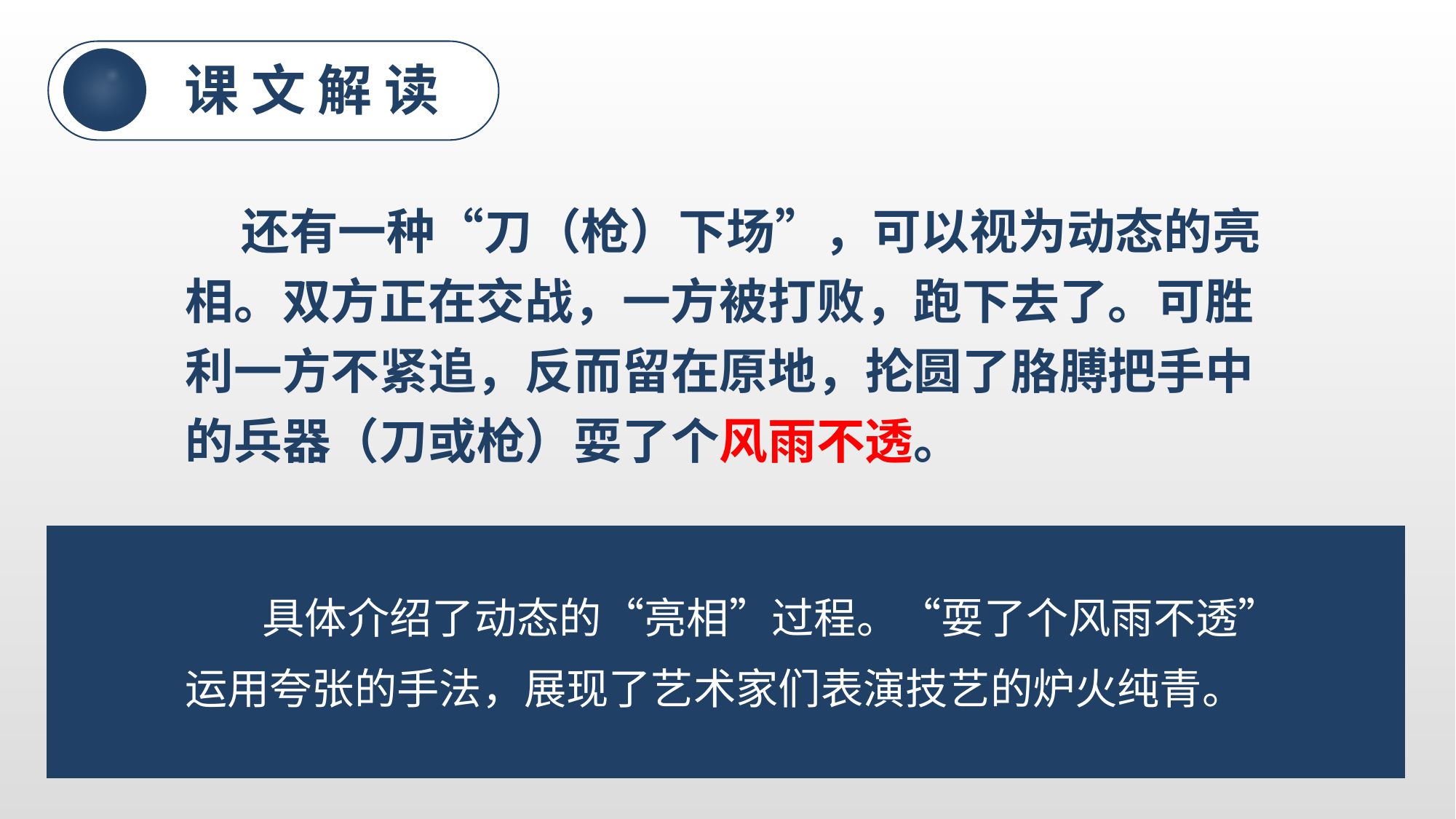

课文解读
    还有一种“刀（枪）下场”，可以视为动态的亮相。双方正在交战，一方被打败，跑下去了。可胜利一方不紧追，反而留在原地，抡圆了胳膊把手中的兵器（刀或枪）耍了个风雨不透。

       具体介绍了动态的“亮相”过程。“耍了个风雨不透”运用夸张的手法，展现了艺术家们表演技艺的炉火纯青。